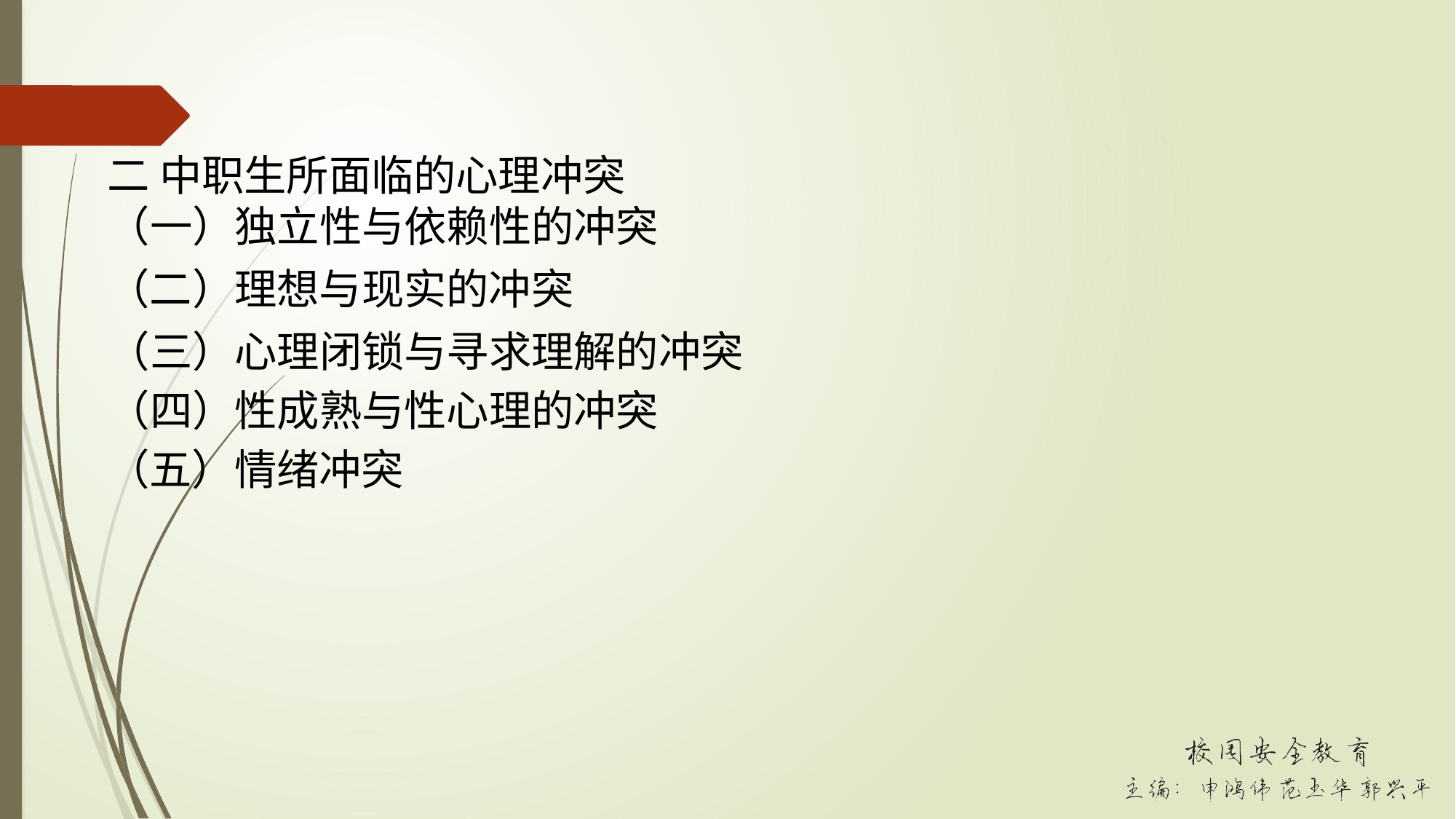

二 中职生所面临的心理冲突
（一）独立性与依赖性的冲突
（二）理想与现实的冲突
（三）心理闭锁与寻求理解的冲突
（四）性成熟与性心理的冲突
（五）情绪冲突